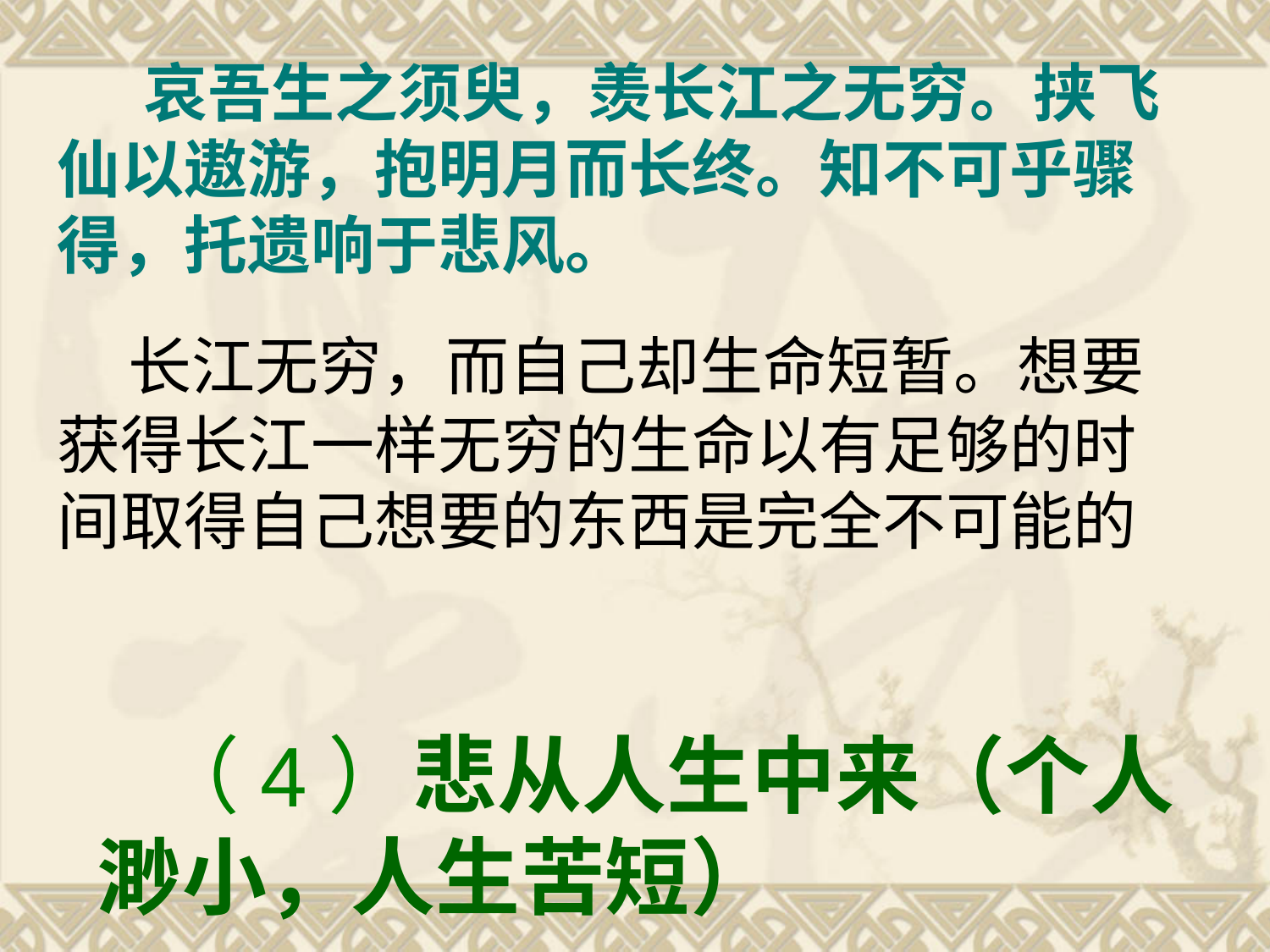

哀吾生之须臾，羡长江之无穷。挟飞仙以遨游，抱明月而长终。知不可乎骤得，托遗响于悲风。
   长江无穷，而自己却生命短暂。想要获得长江一样无穷的生命以有足够的时间取得自己想要的东西是完全不可能的
  （4）悲从人生中来（个人渺小，人生苦短）